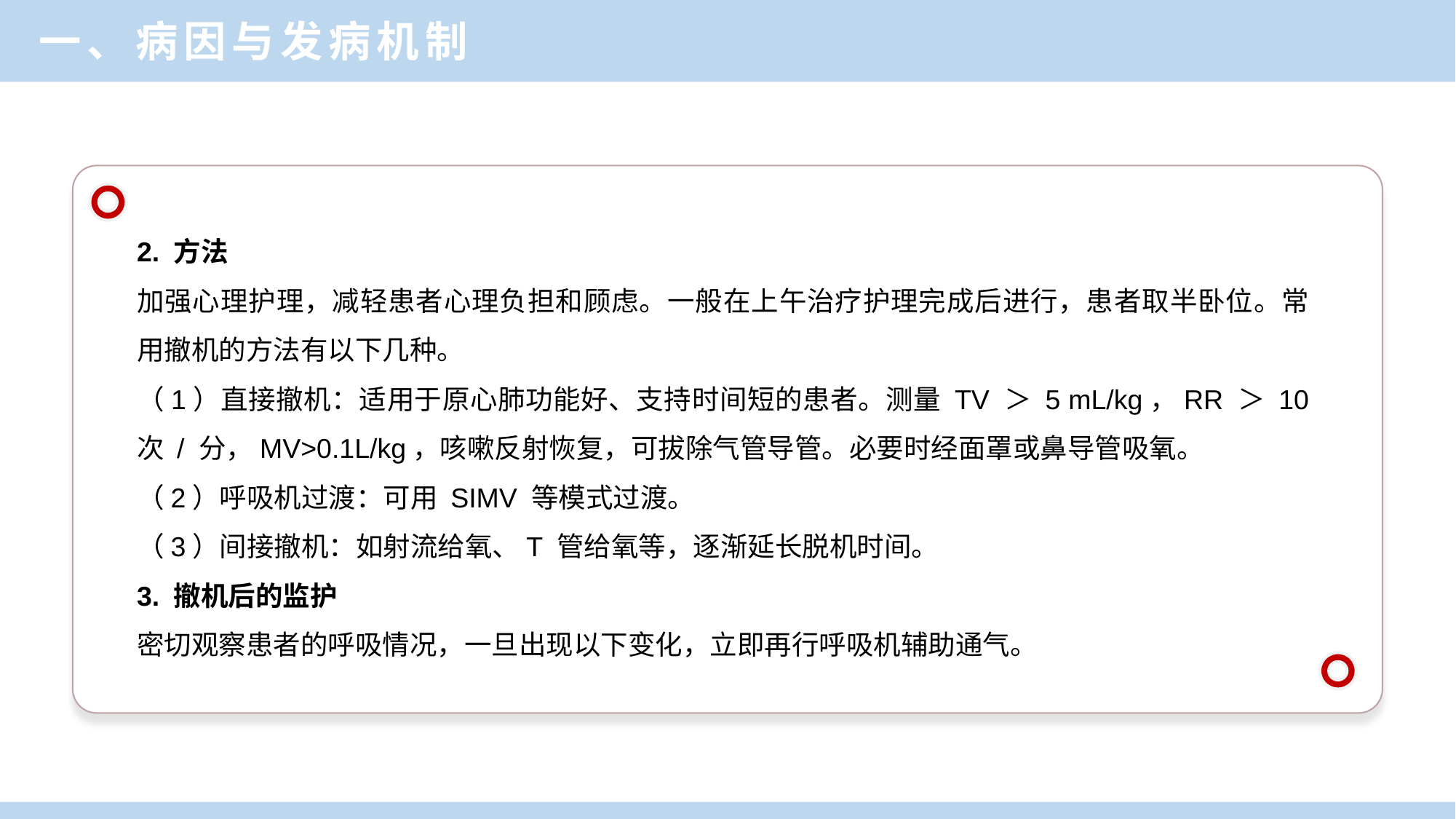

一、病因与发病机制

2. 方法
加强心理护理，减轻患者心理负担和顾虑。一般在上午治疗护理完成后进行，患者取半卧位。常用撤机的方法有以下几种。
（1）直接撤机：适用于原心肺功能好、支持时间短的患者。测量 TV ＞ 5 mL/kg，RR ＞ 10 次 / 分，MV>0.1L/kg，咳嗽反射恢复，可拔除气管导管。必要时经面罩或鼻导管吸氧。
（2）呼吸机过渡：可用 SIMV 等模式过渡。
（3）间接撤机：如射流给氧、T 管给氧等，逐渐延长脱机时间。
3. 撤机后的监护
密切观察患者的呼吸情况，一旦出现以下变化，立即再行呼吸机辅助通气。